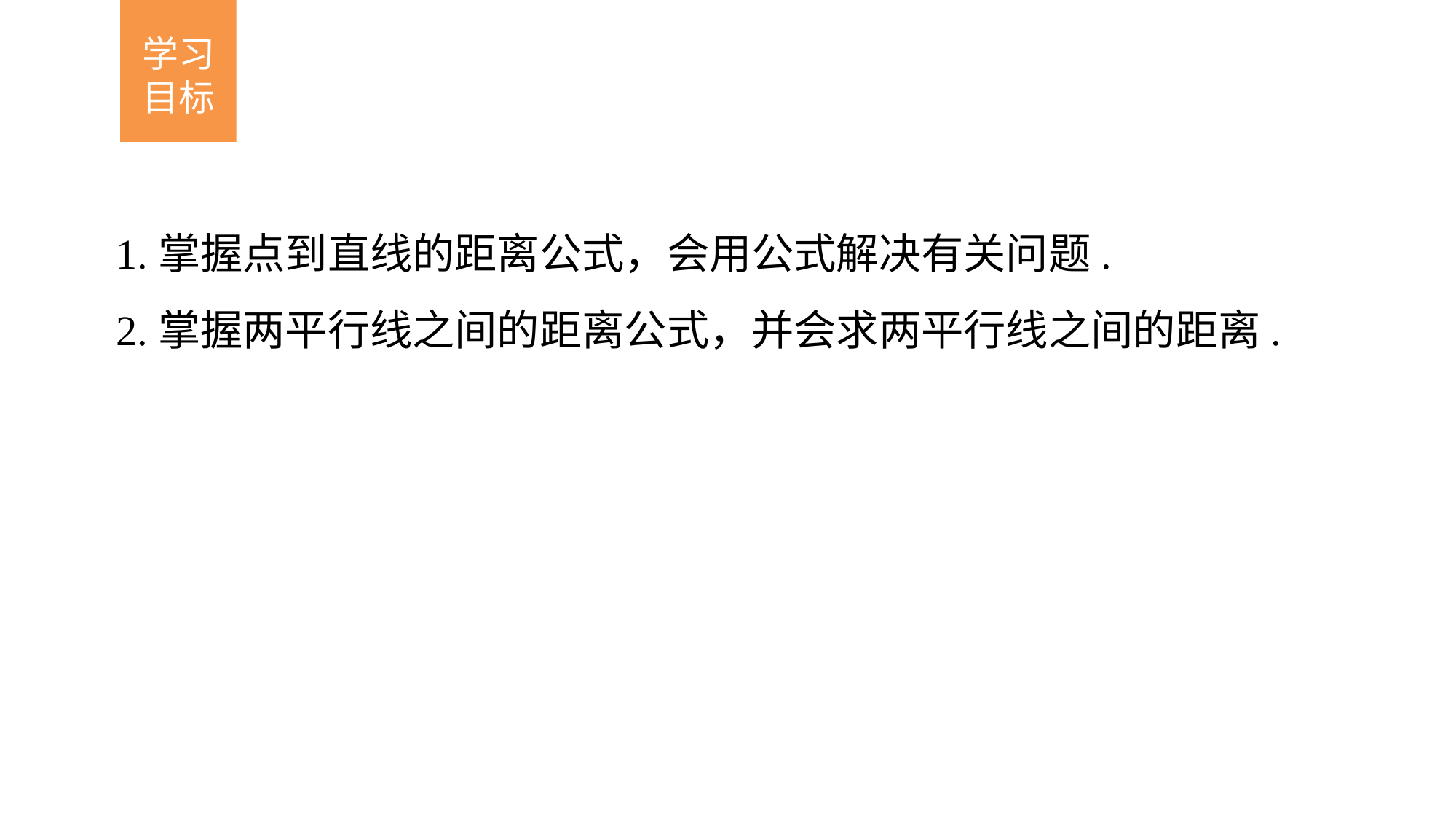

学习目标
1.掌握点到直线的距离公式，会用公式解决有关问题.
2.掌握两平行线之间的距离公式，并会求两平行线之间的距离.